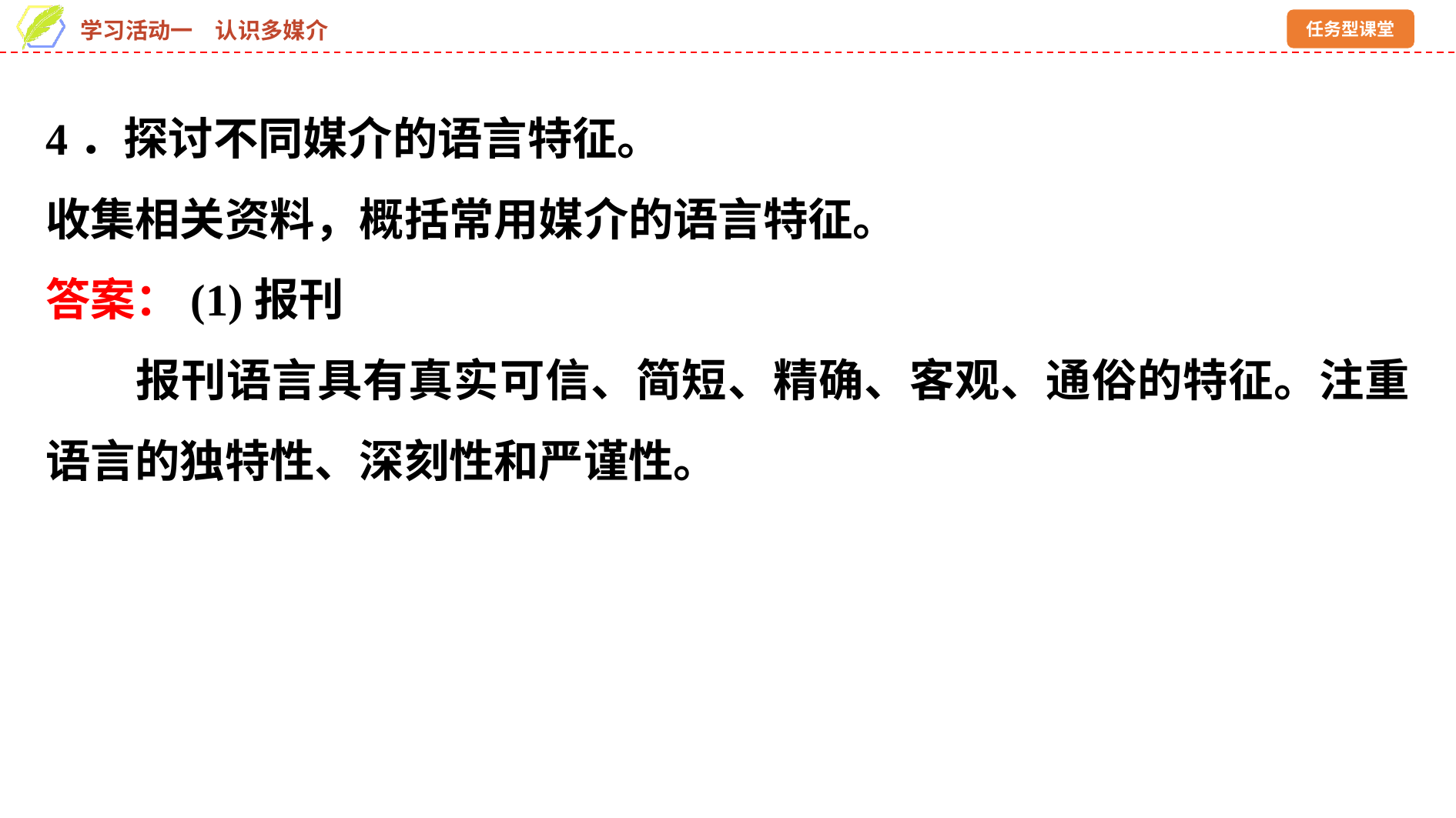

4．探讨不同媒介的语言特征。
收集相关资料，概括常用媒介的语言特征。
答案：(1)报刊
报刊语言具有真实可信、简短、精确、客观、通俗的特征。注重语言的独特性、深刻性和严谨性。